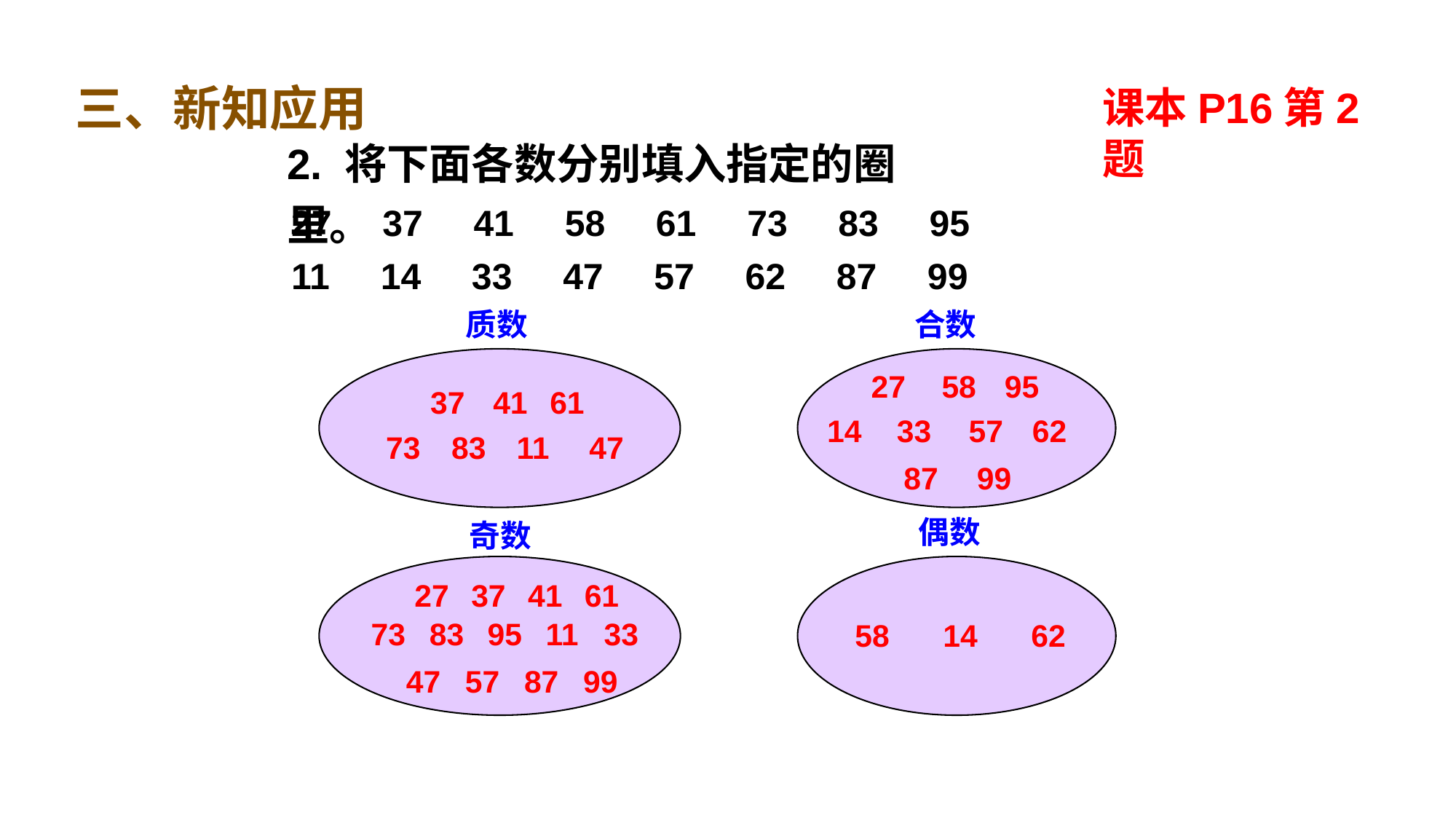

三、新知应用
课本P16第2题
2. 将下面各数分别填入指定的圈里。
27     37     41     58     61     73     83     95
11     14     33     47     57     62     87     99
质数
合数

27
58
95
37
41
61
14
33
57
62
73
83
11
47
87
99
偶数
奇数

27
37
41
61
73
83
95
11
33
58
14
62
47
57
87
99